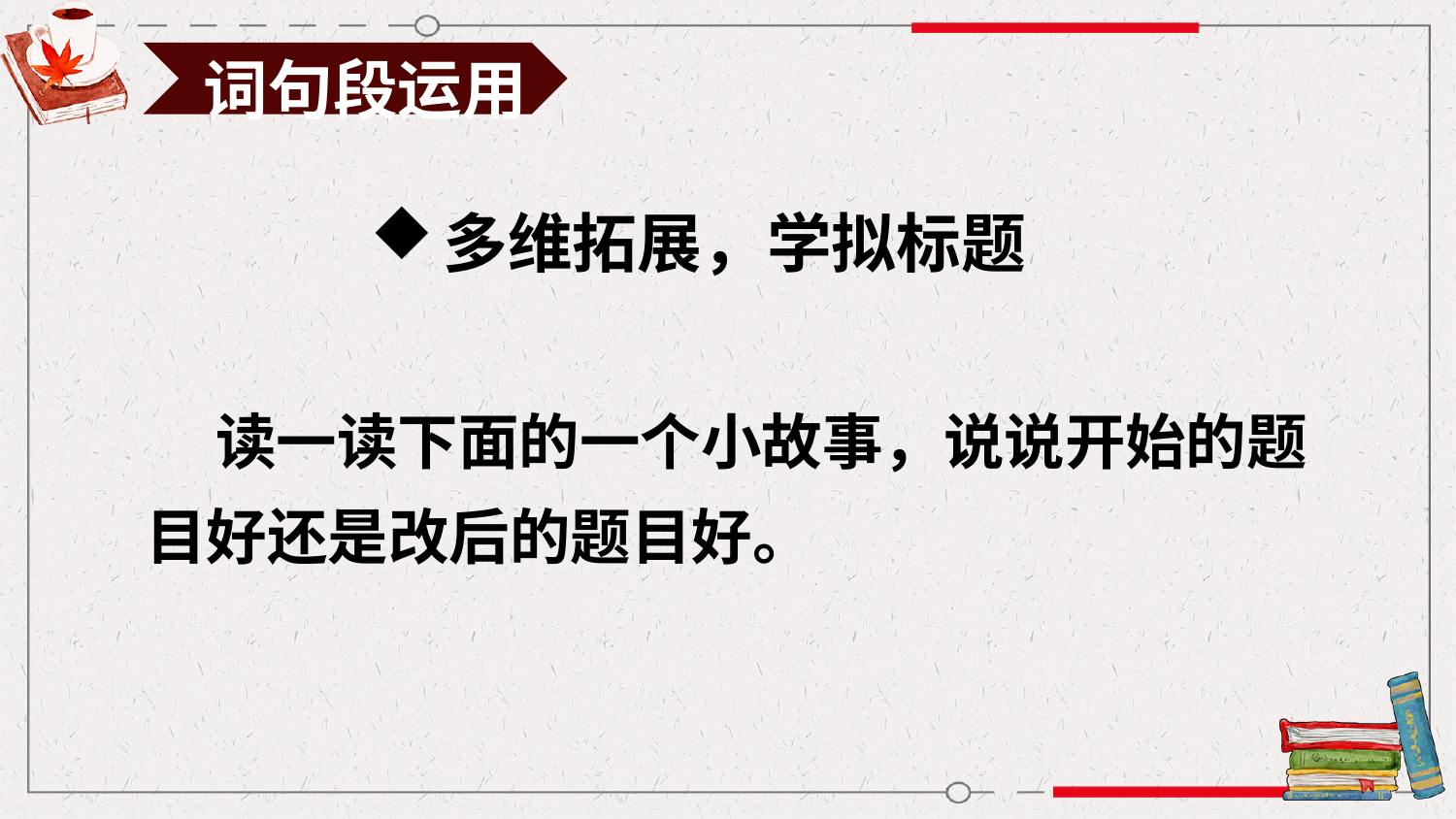

词句段运用
多维拓展，学拟标题
    读一读下面的一个小故事，说说开始的题目好还是改后的题目好。